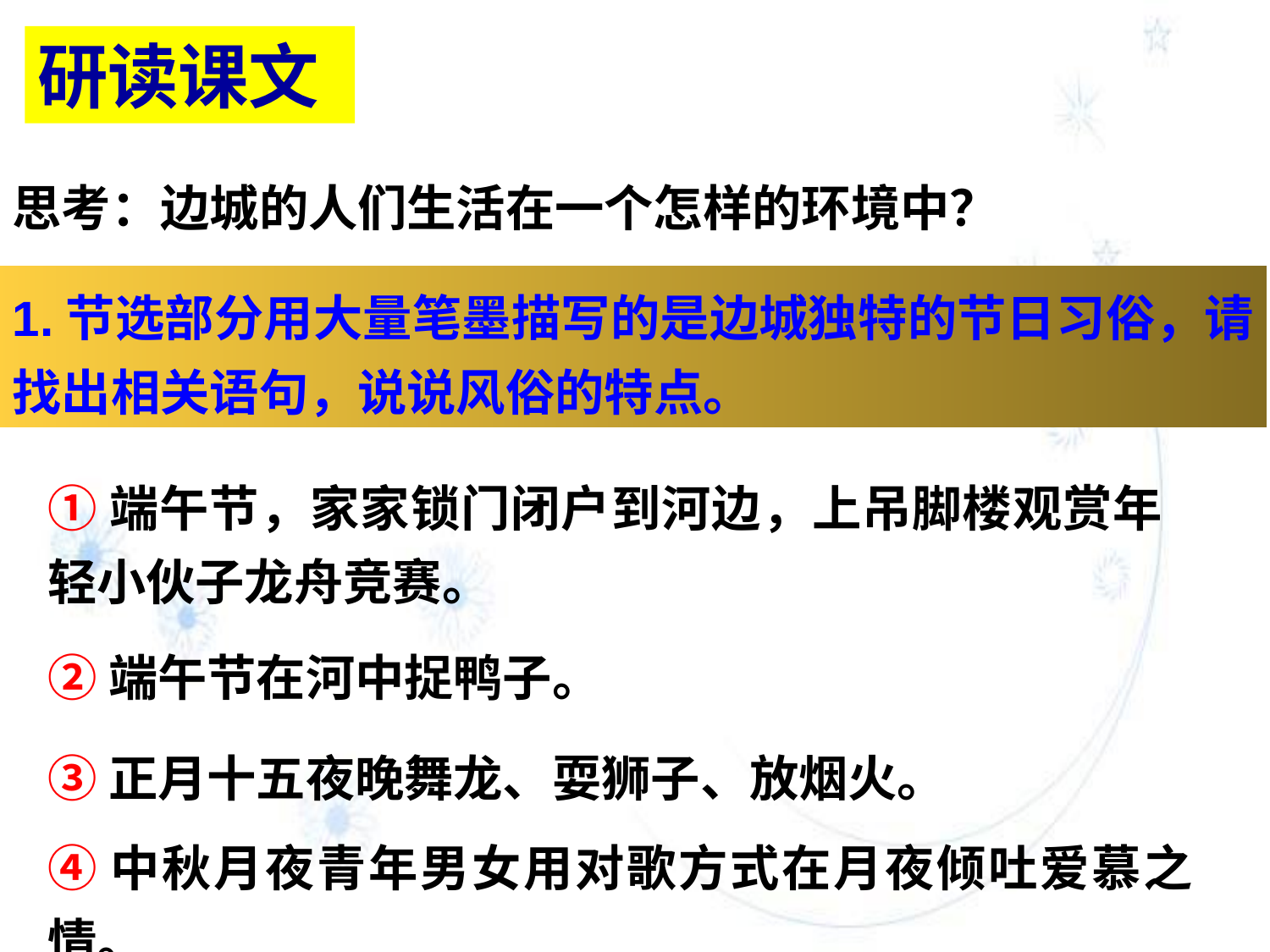

研读课文
思考：边城的人们生活在一个怎样的环境中？
1.节选部分用大量笔墨描写的是边城独特的节日习俗，请找出相关语句，说说风俗的特点。
①端午节，家家锁门闭户到河边，上吊脚楼观赏年轻小伙子龙舟竞赛。
②端午节在河中捉鸭子。
③正月十五夜晚舞龙、耍狮子、放烟火。
④中秋月夜青年男女用对歌方式在月夜倾吐爱慕之情。